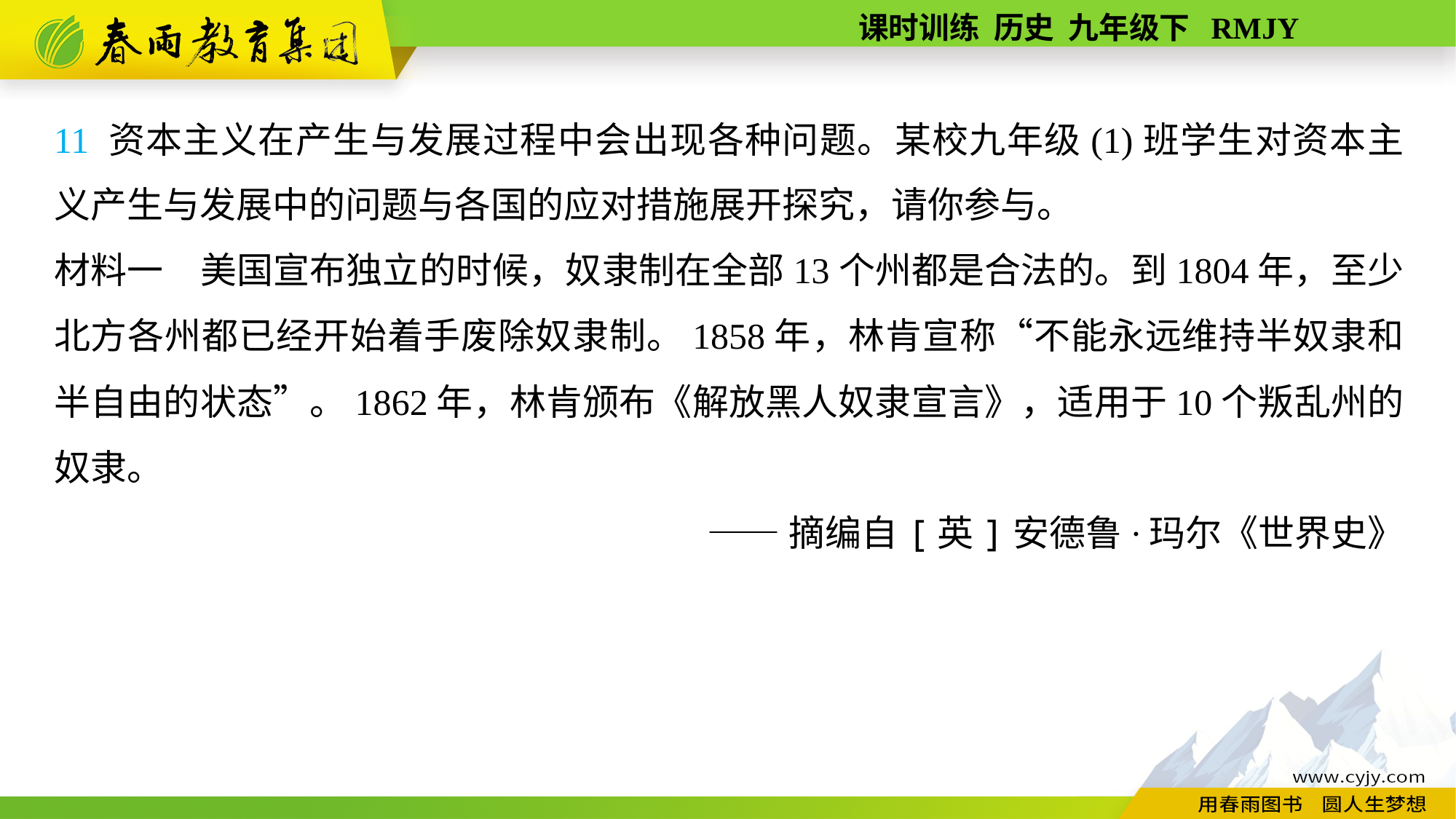

11 资本主义在产生与发展过程中会出现各种问题。某校九年级(1)班学生对资本主义产生与发展中的问题与各国的应对措施展开探究，请你参与。
材料一　美国宣布独立的时候，奴隶制在全部13个州都是合法的。到1804年，至少北方各州都已经开始着手废除奴隶制。1858年，林肯宣称“不能永远维持半奴隶和半自由的状态”。1862年，林肯颁布《解放黑人奴隶宣言》，适用于10个叛乱州的奴隶。
——摘编自[英]安德鲁·玛尔《世界史》